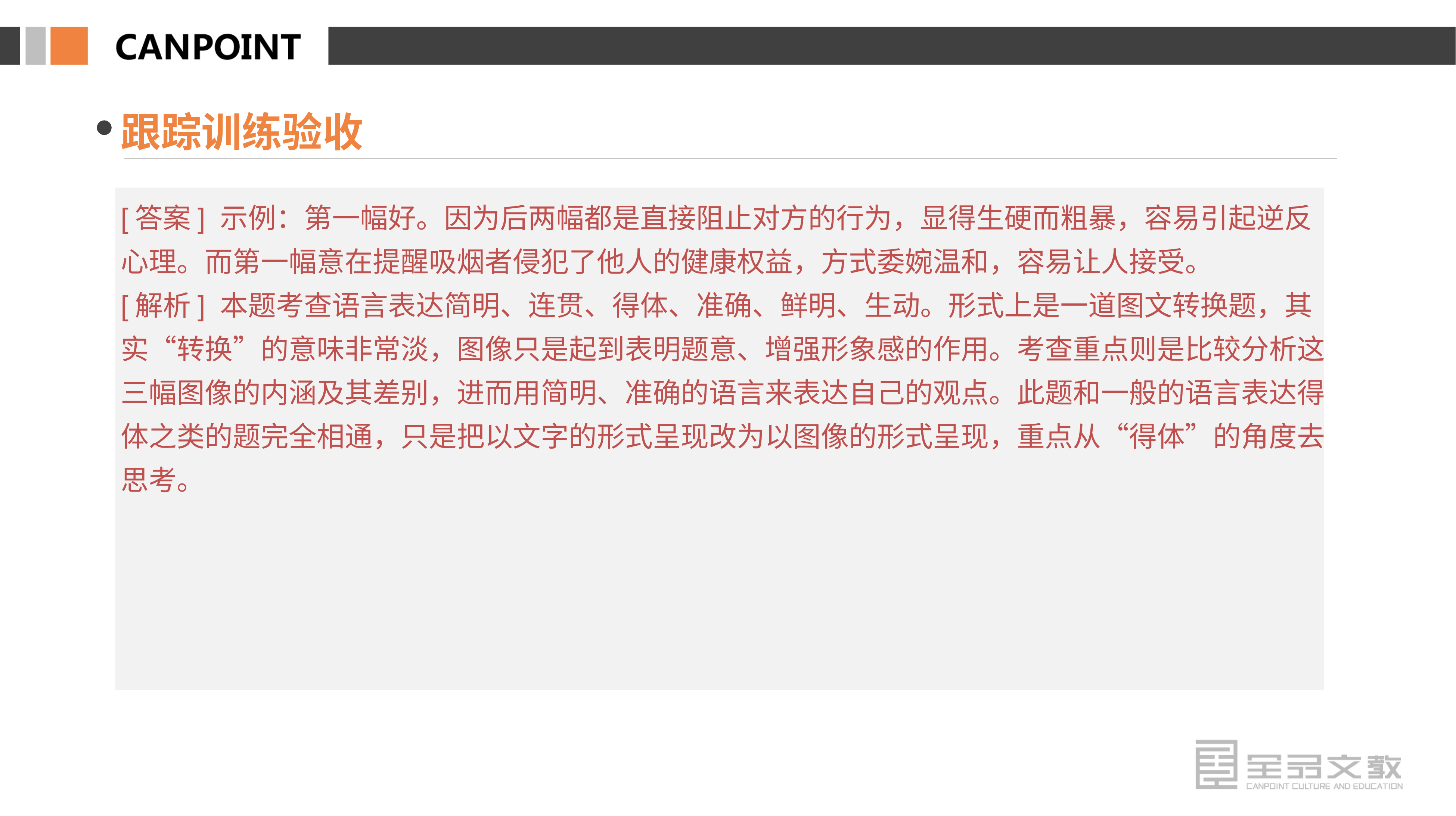

跟踪训练验收

[答案] 示例：第一幅好。因为后两幅都是直接阻止对方的行为，显得生硬而粗暴，容易引起逆反心理。而第一幅意在提醒吸烟者侵犯了他人的健康权益，方式委婉温和，容易让人接受。
[解析] 本题考查语言表达简明、连贯、得体、准确、鲜明、生动。形式上是一道图文转换题，其实“转换”的意味非常淡，图像只是起到表明题意、增强形象感的作用。考查重点则是比较分析这三幅图像的内涵及其差别，进而用简明、准确的语言来表达自己的观点。此题和一般的语言表达得体之类的题完全相通，只是把以文字的形式呈现改为以图像的形式呈现，重点从“得体”的角度去思考。